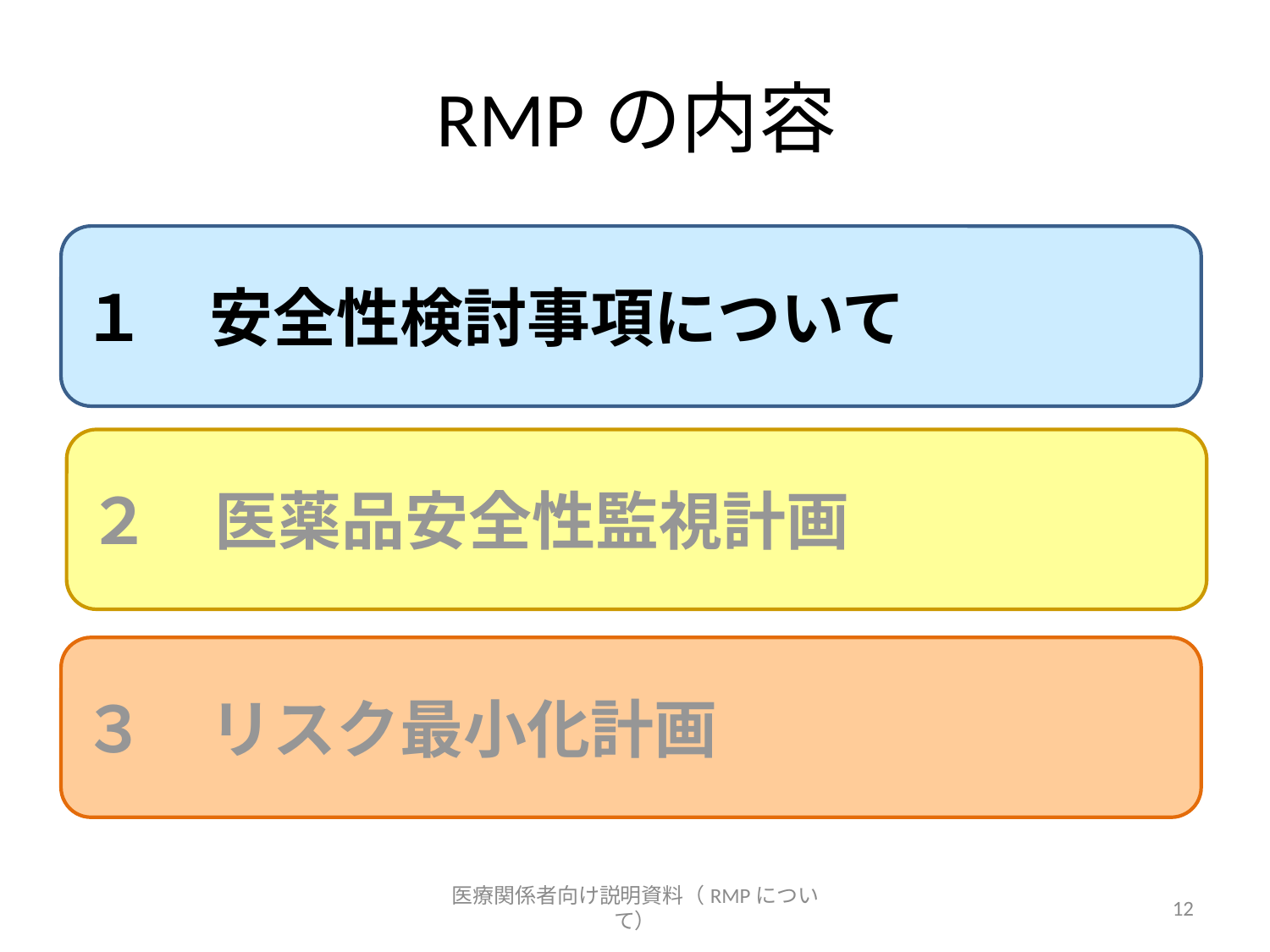

RMPの内容
１　安全性検討事項について
２　医薬品安全性監視計画
３　リスク最小化計画
医療関係者向け説明資料（RMPについて）
12